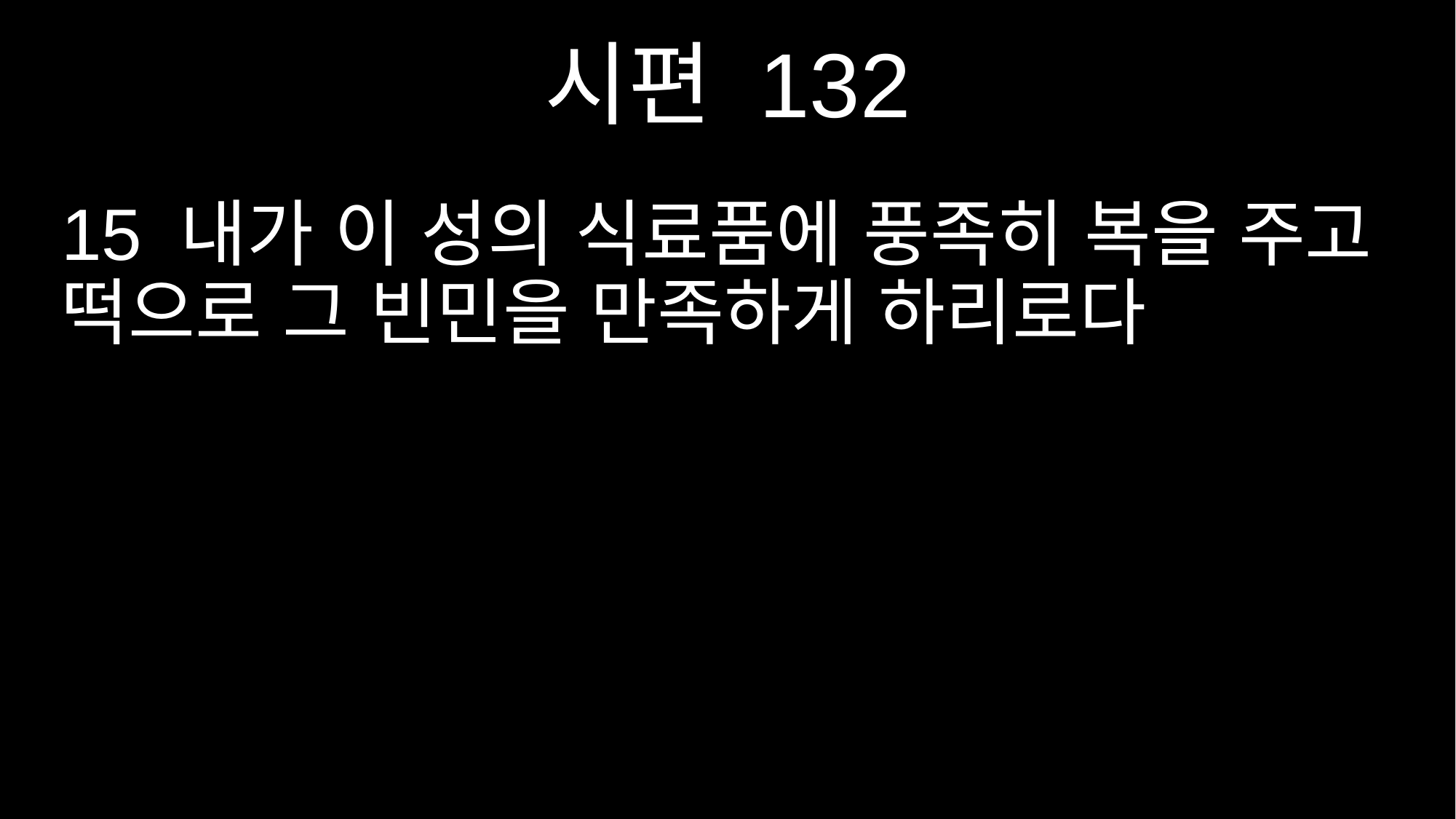

시편 132
15 내가 이 성의 식료품에 풍족히 복을 주고 떡으로 그 빈민을 만족하게 하리로다